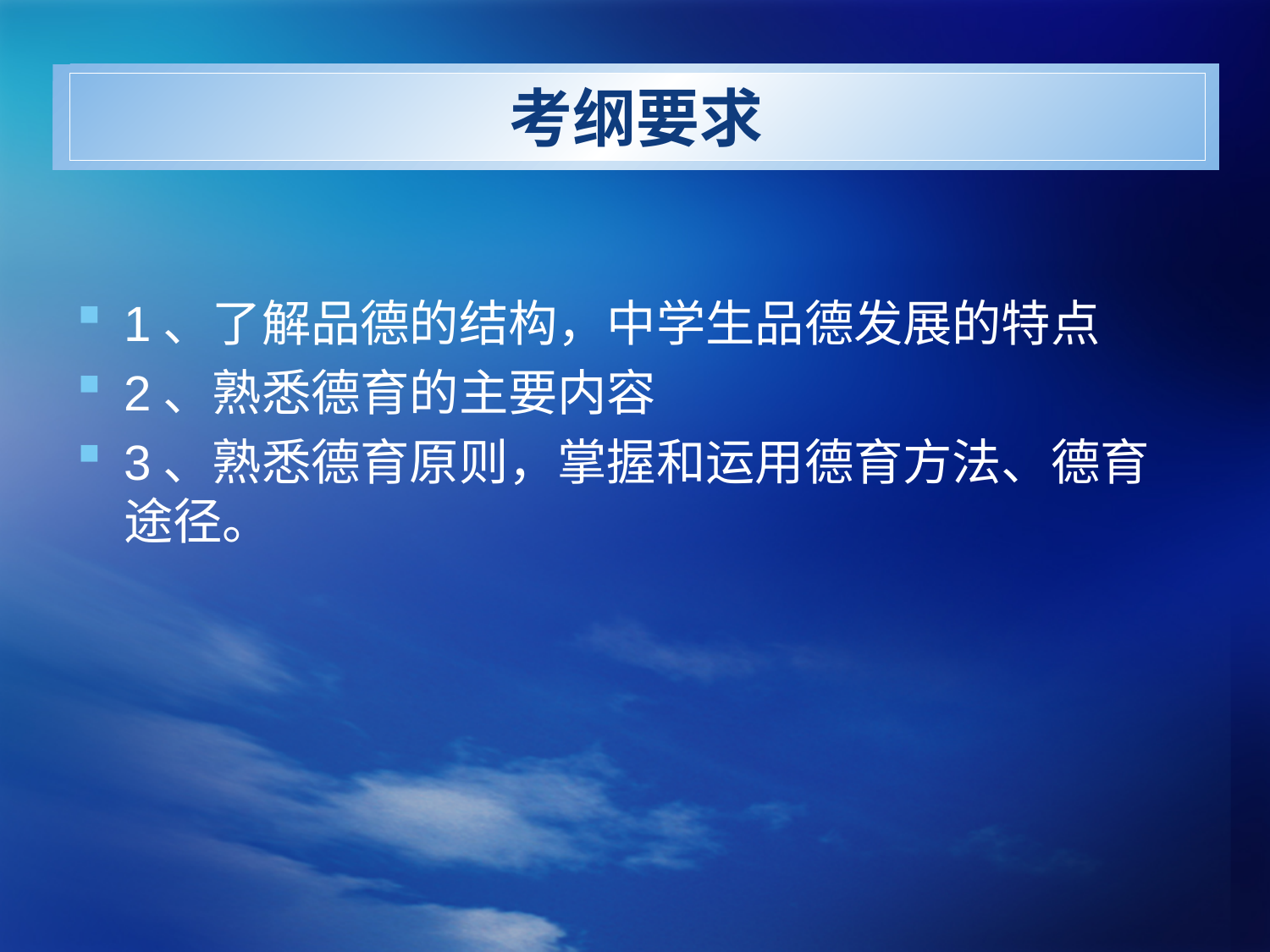

# 考纲要求
1、了解品德的结构，中学生品德发展的特点
2、熟悉德育的主要内容
3、熟悉德育原则，掌握和运用德育方法、德育途径。